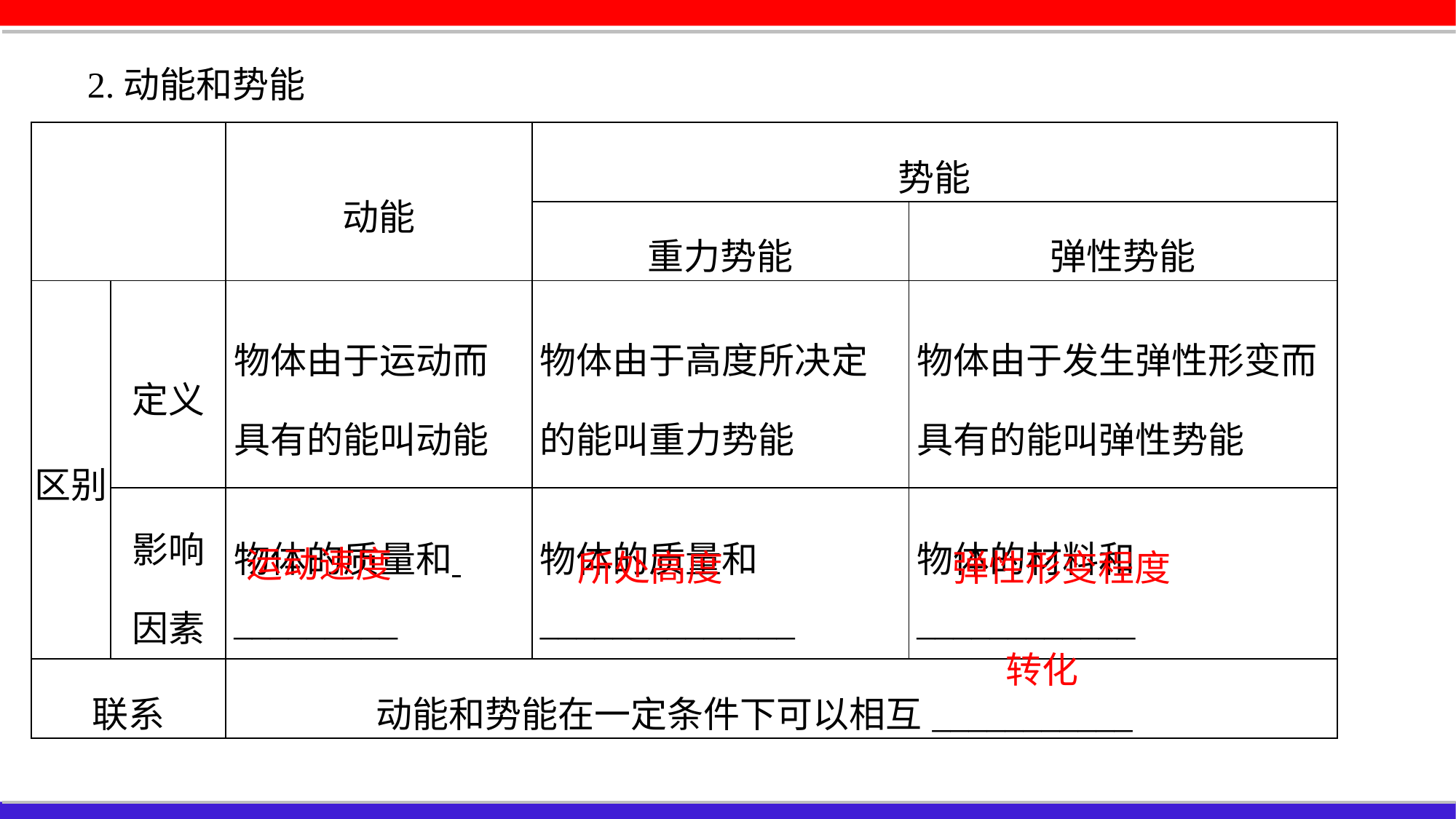

2.动能和势能

|  |  | 动能 | 势能 |  |
| --- | --- | --- | --- | --- |
|  |  |  | 重力势能 | 弹性势能 |
| 区别 | 定义 | 物体由于运动而具有的能叫动能 | 物体由于高度所决定的能叫重力势能 | 物体由于发生弹性形变而具有的能叫弹性势能 |
|  | 影响 因素 | 物体的质量和 \_\_\_\_\_\_\_\_\_ | 物体的质量和\_\_\_\_\_\_\_\_\_\_\_\_\_\_ | 物体的材料和 \_\_\_\_\_\_\_\_\_\_\_\_ |
| 联系 |  | 动能和势能在一定条件下可以相互\_\_\_\_\_\_\_\_\_\_\_ |  |  |
运动速度
所处高度
弹性形变程度
转化